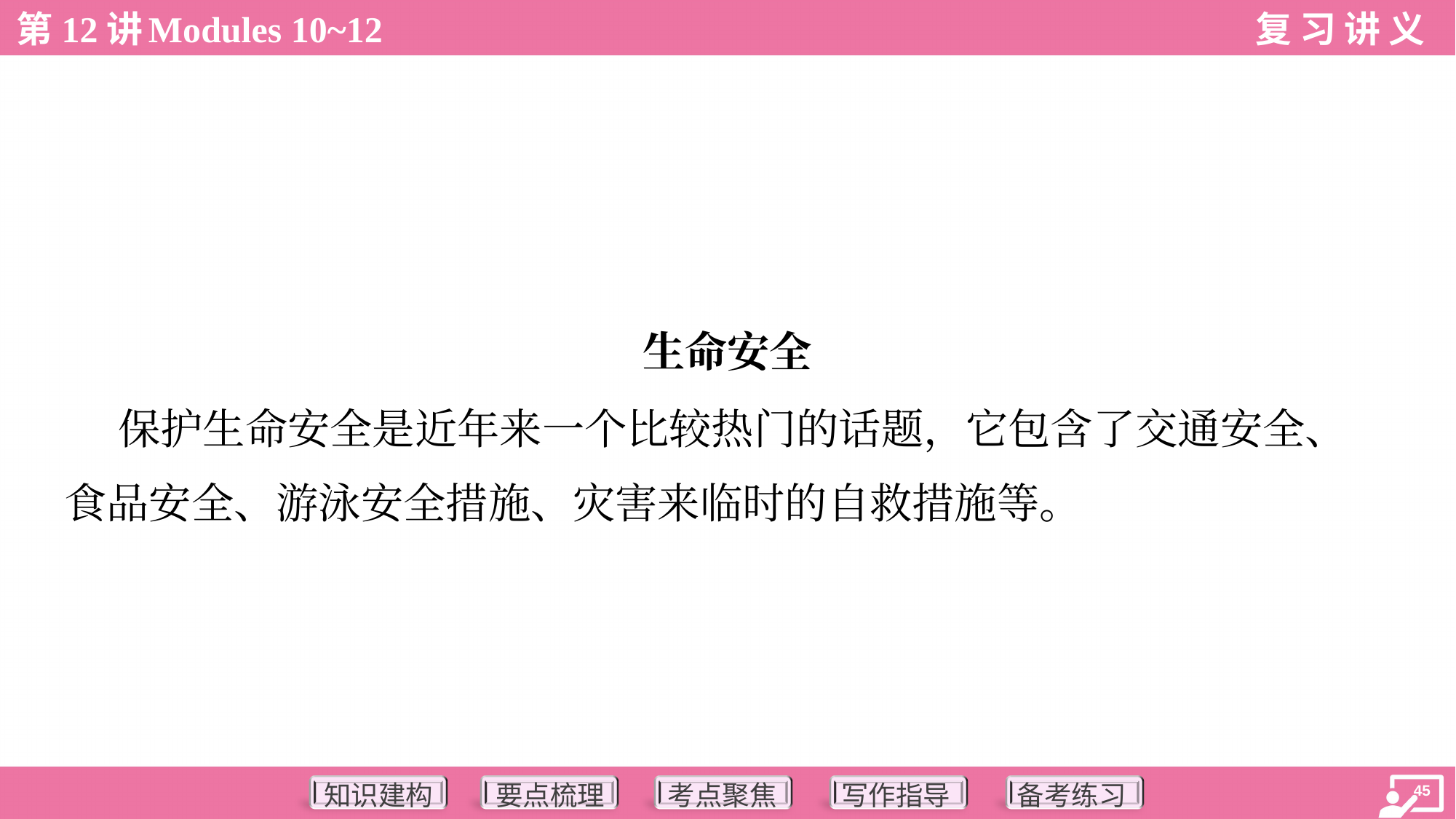

生命安全
    保护生命安全是近年来一个比较热门的话题，它包含了交通安全、
食品安全、游泳安全措施、灾害来临时的自救措施等。